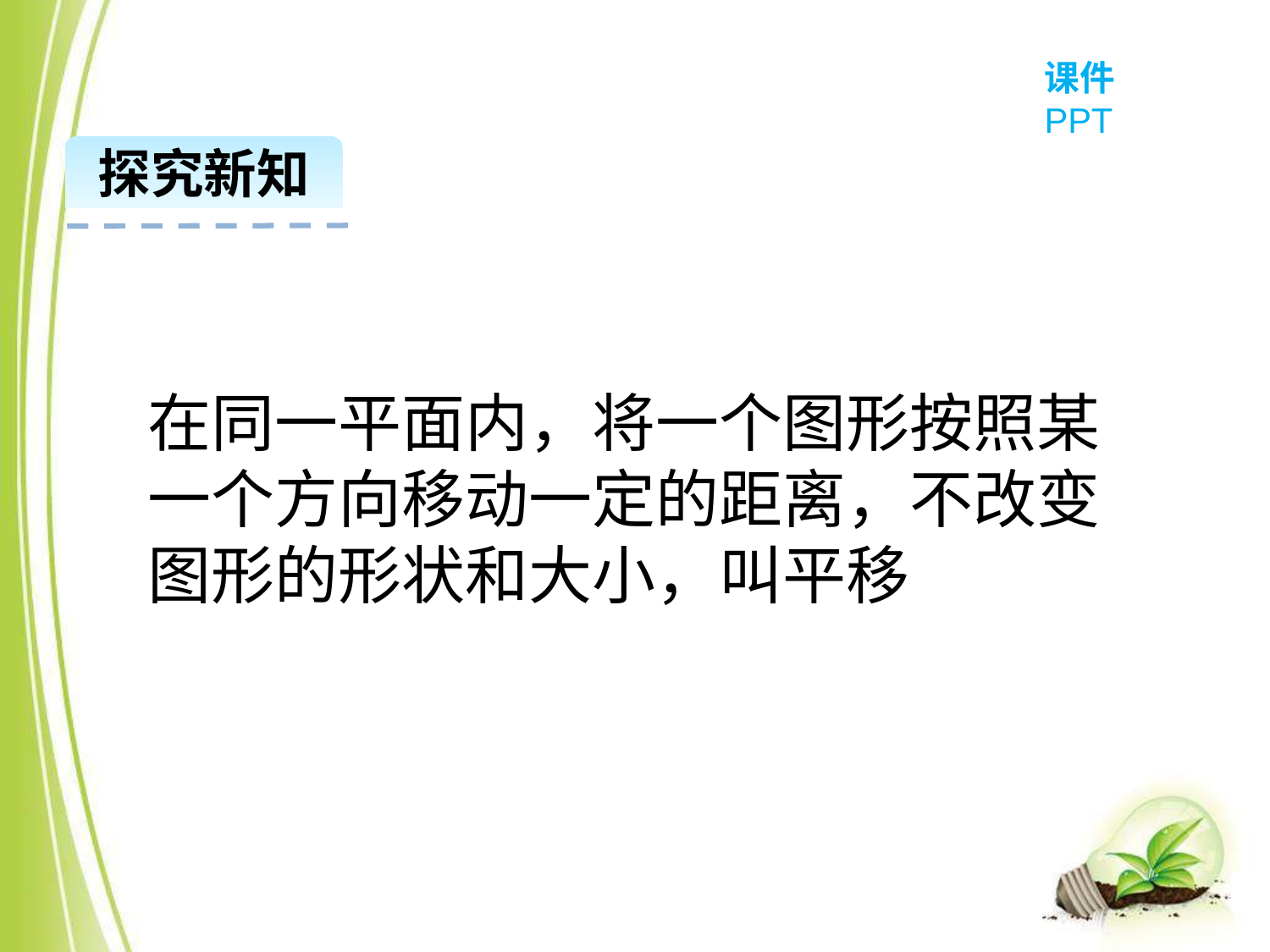

课件PPT
探究新知

在同一平面内，将一个图形按照某一个方向移动一定的距离，不改变图形的形状和大小，叫平移